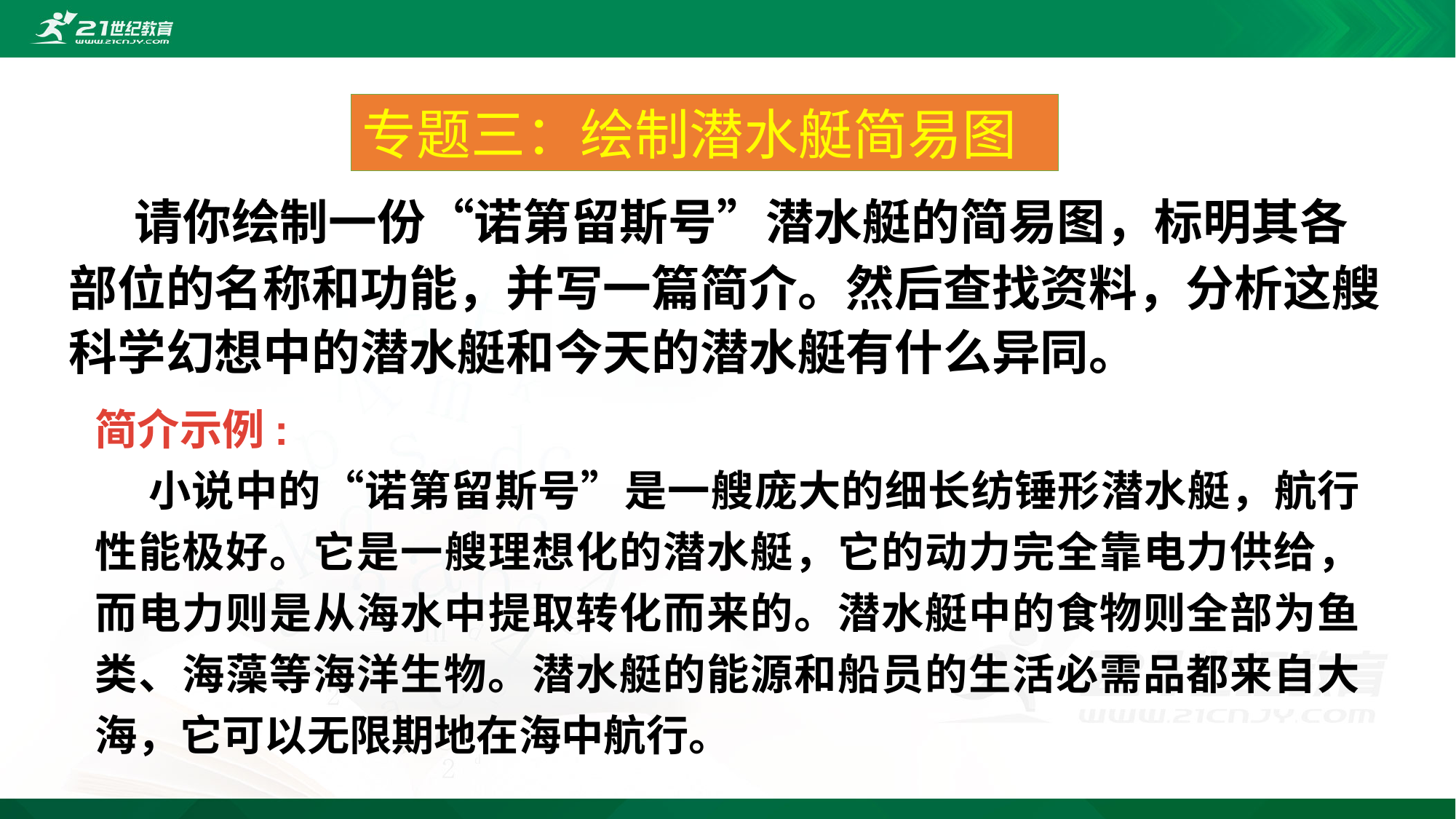

专题三：绘制潜水艇简易图
    请你绘制一份“诺第留斯号”潜水艇的简易图，标明其各部位的名称和功能，并写一篇简介。然后查找资料，分析这艘科学幻想中的潜水艇和今天的潜水艇有什么异同。
简介示例:
    小说中的“诺第留斯号”是一艘庞大的细长纺锤形潜水艇，航行性能极好。它是一艘理想化的潜水艇，它的动力完全靠电力供给，而电力则是从海水中提取转化而来的。潜水艇中的食物则全部为鱼类、海藻等海洋生物。潜水艇的能源和船员的生活必需品都来自大海，它可以无限期地在海中航行。